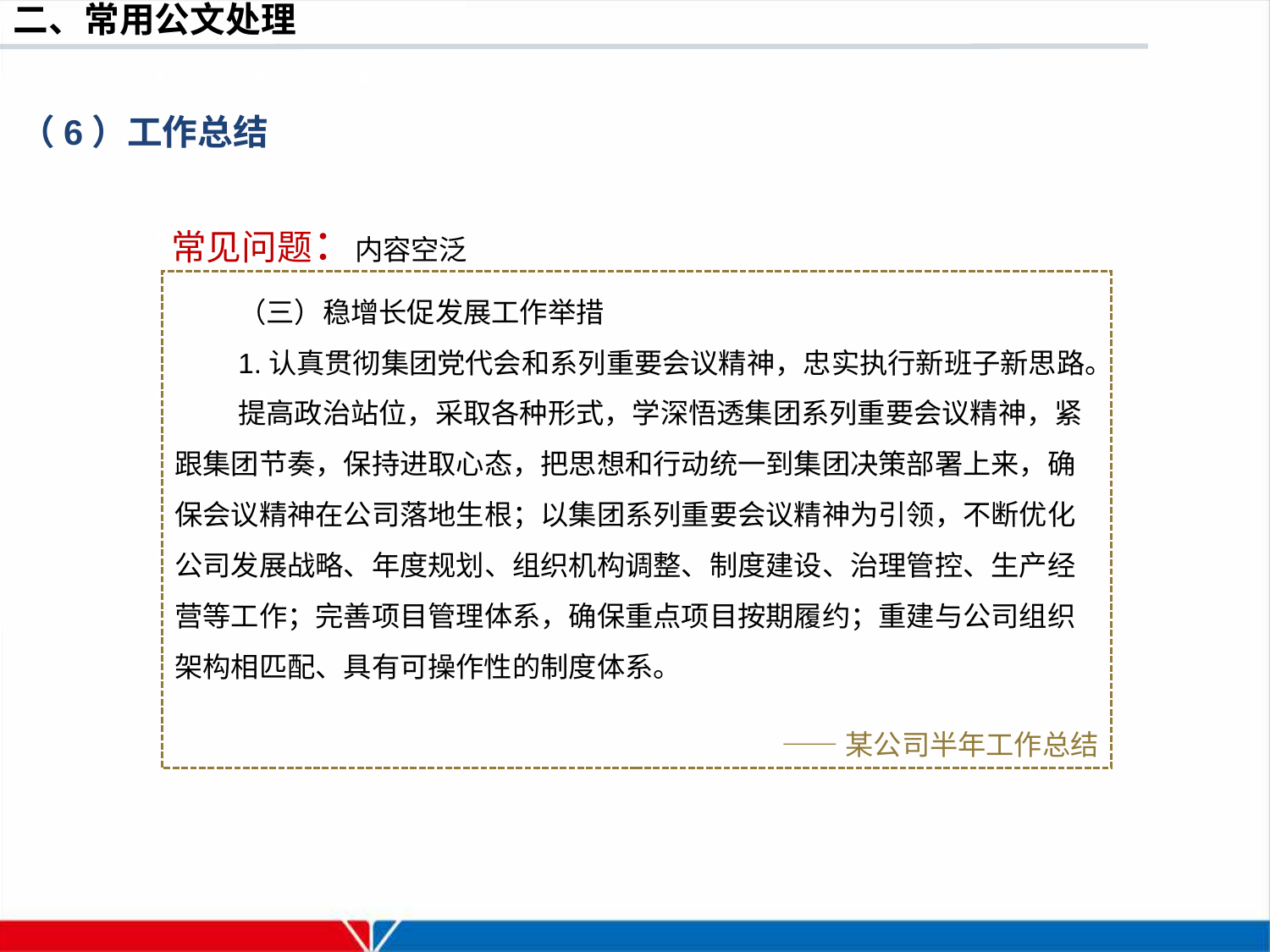

（6）工作总结
常见问题：内容空泛
（三）稳增长促发展工作举措
1.认真贯彻集团党代会和系列重要会议精神，忠实执行新班子新思路。
提高政治站位，采取各种形式，学深悟透集团系列重要会议精神，紧跟集团节奏，保持进取心态，把思想和行动统一到集团决策部署上来，确保会议精神在公司落地生根；以集团系列重要会议精神为引领，不断优化公司发展战略、年度规划、组织机构调整、制度建设、治理管控、生产经营等工作；完善项目管理体系，确保重点项目按期履约；重建与公司组织架构相匹配、具有可操作性的制度体系。

                      ——某公司半年工作总结